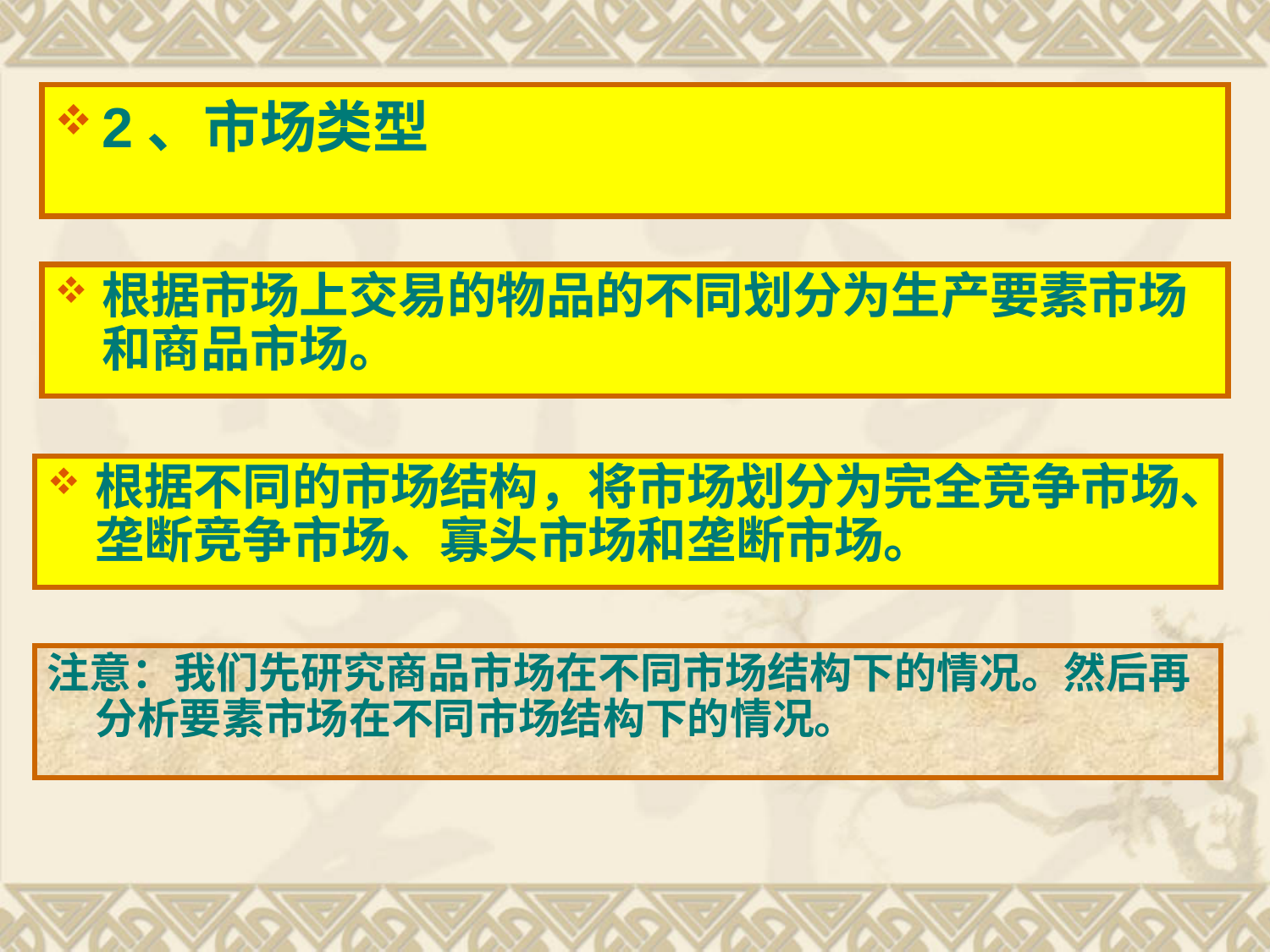

# 2、市场类型
根据市场上交易的物品的不同划分为生产要素市场和商品市场。
根据不同的市场结构，将市场划分为完全竞争市场、垄断竞争市场、寡头市场和垄断市场。
注意：我们先研究商品市场在不同市场结构下的情况。然后再分析要素市场在不同市场结构下的情况。